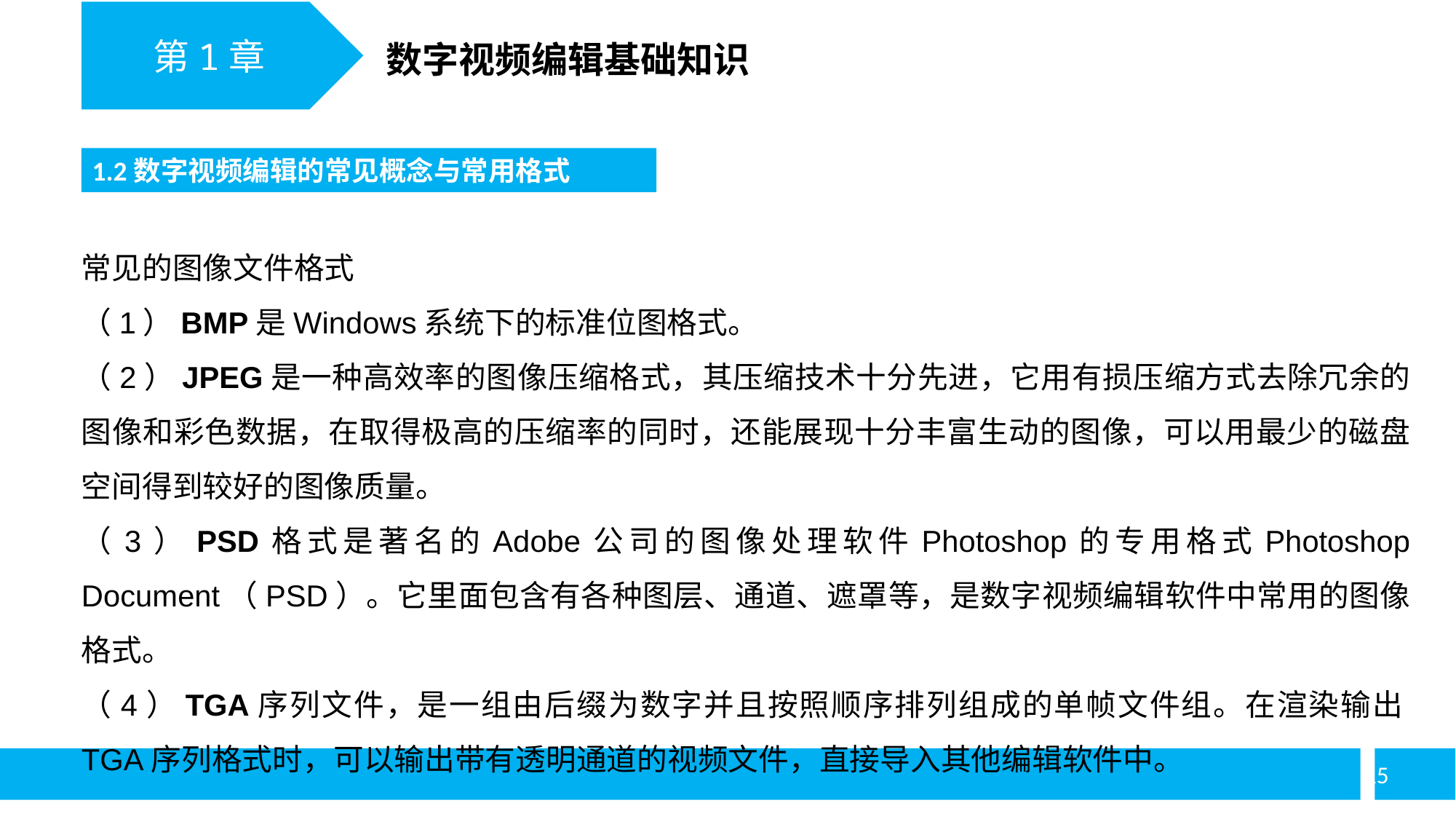

第1章
数字视频编辑基础知识
1.2数字视频编辑的常见概念与常用格式
常见的图像文件格式
（1）BMP是Windows系统下的标准位图格式。
（2）JPEG是一种高效率的图像压缩格式，其压缩技术十分先进，它用有损压缩方式去除冗余的图像和彩色数据，在取得极高的压缩率的同时，还能展现十分丰富生动的图像，可以用最少的磁盘空间得到较好的图像质量。
（3）PSD格式是著名的Adobe公司的图像处理软件Photoshop的专用格式Photoshop Document（PSD）。它里面包含有各种图层、通道、遮罩等，是数字视频编辑软件中常用的图像格式。
（4）TGA序列文件，是一组由后缀为数字并且按照顺序排列组成的单帧文件组。在渲染输出TGA序列格式时，可以输出带有透明通道的视频文件，直接导入其他编辑软件中。